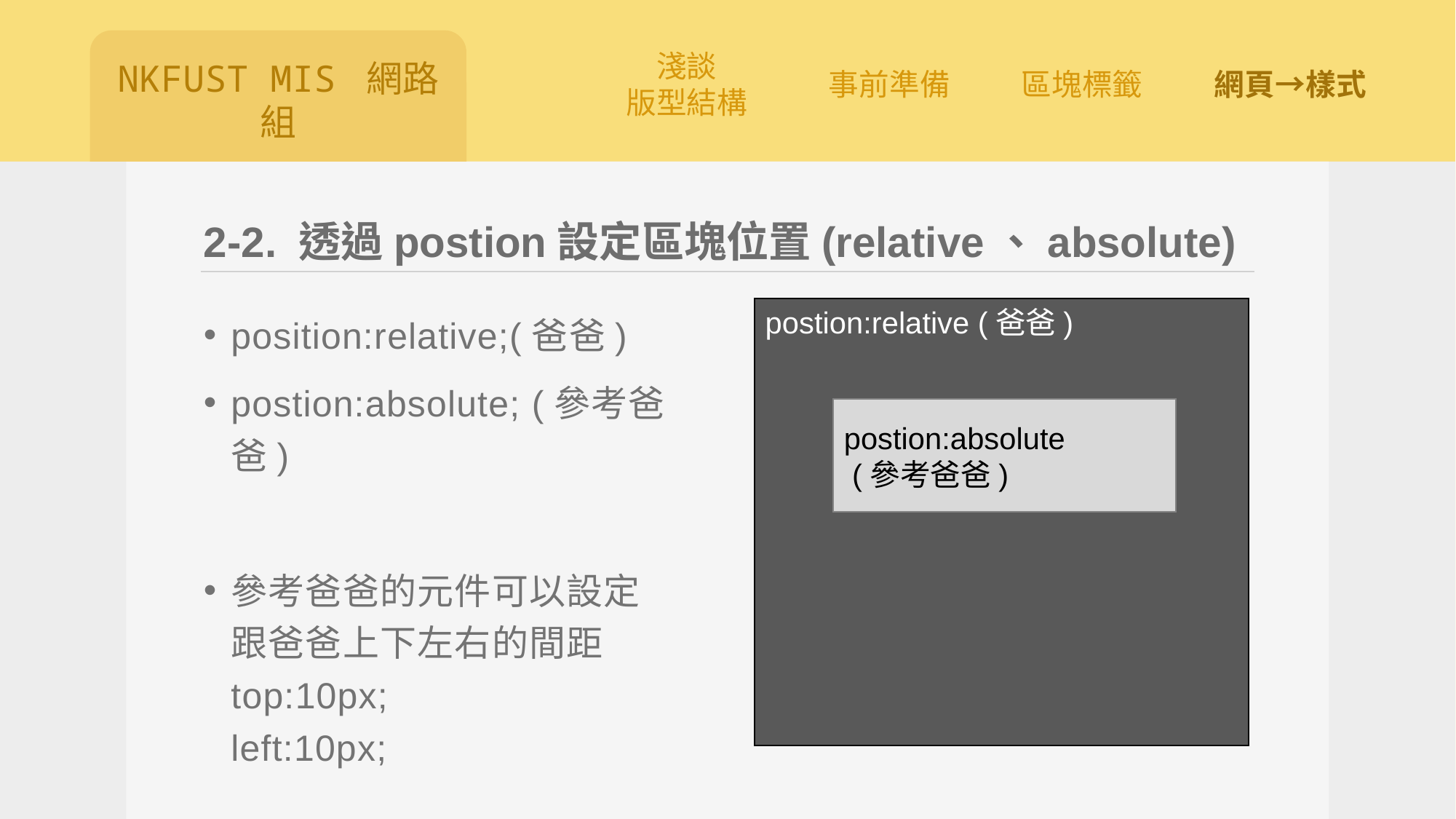

# 2-2. 透過postion設定區塊位置(relative、absolute)
position:relative;(爸爸)
postion:absolute; (參考爸爸)

參考爸爸的元件可以設定
跟爸爸上下左右的間距
top:10px;
left:10px;
postion:relative (爸爸)
postion:absolute
 (參考爸爸)